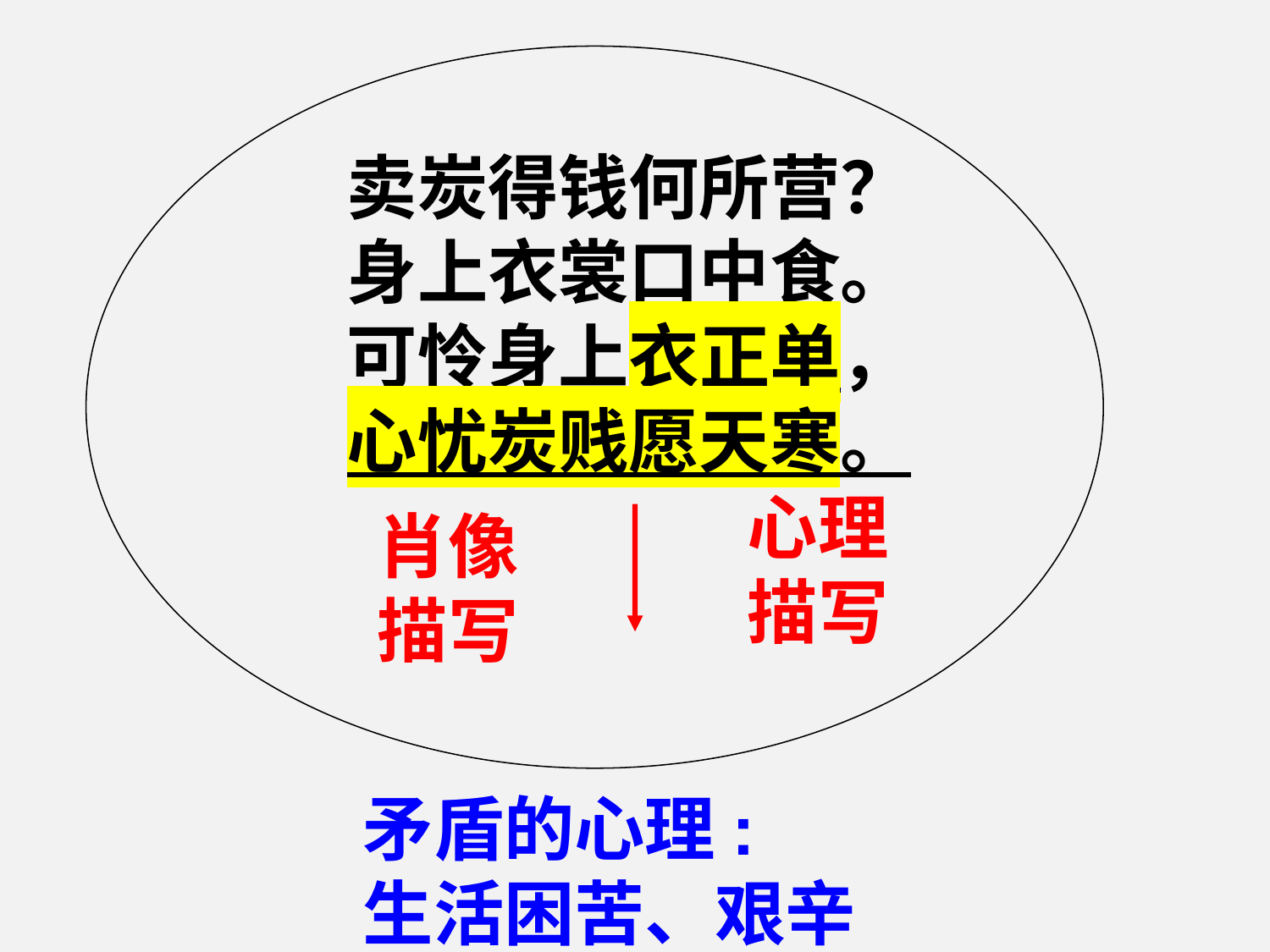

卖炭得钱何所营？
身上衣裳口中食。   
可怜身上衣正单，
心忧炭贱愿天寒。
心理描写
肖像描写

矛盾的心理:
生活困苦、艰辛